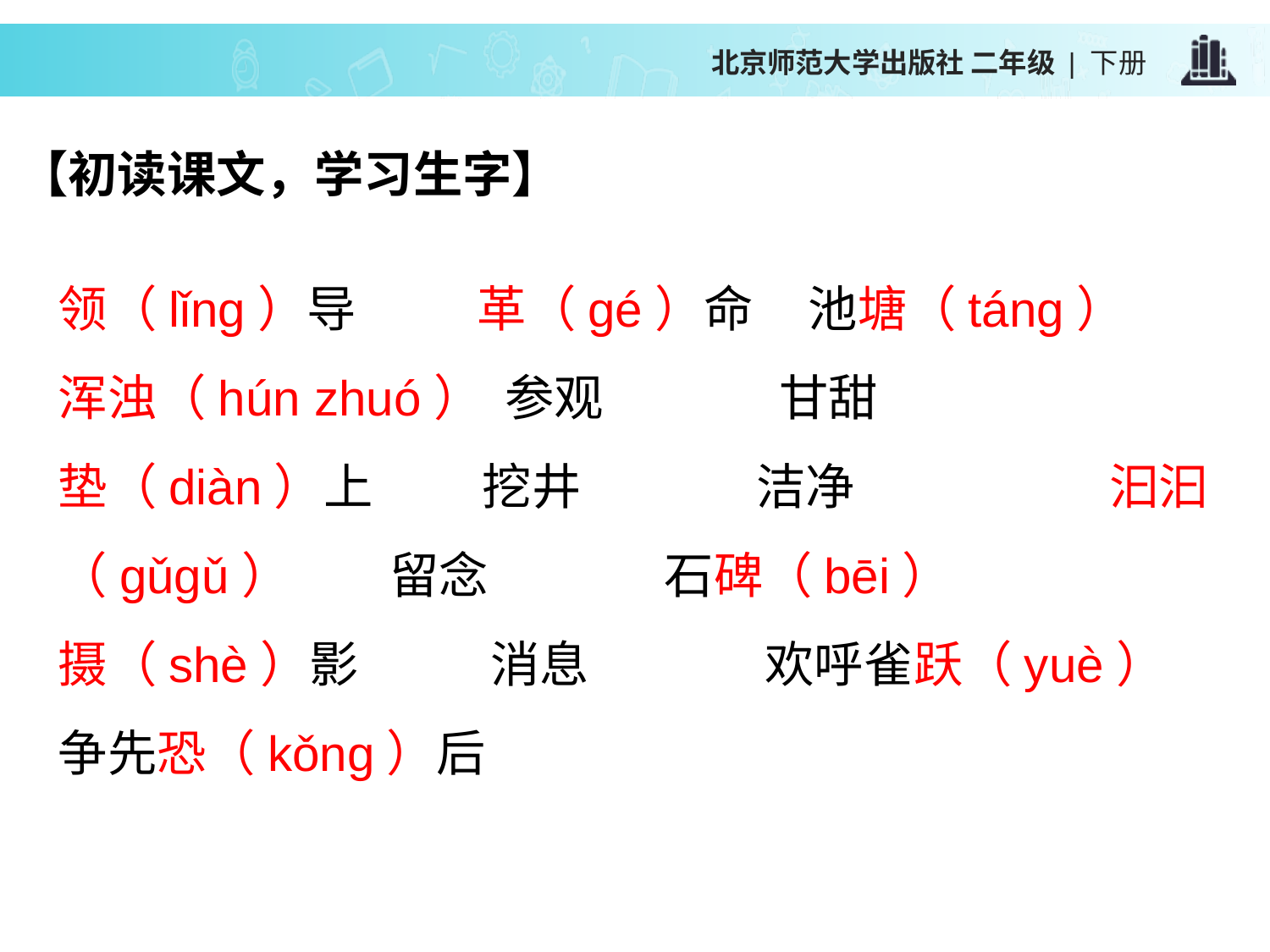

【初读课文，学习生字】
领（lǐng）导           革（ɡé）命     池塘（tánɡ）
浑浊（hún zhuó）  参观                甘甜
垫（diàn）上          挖井                洁净                       汩汩（gǔgǔ）         留念                石碑（bēi）
摄（shè）影            消息                欢呼雀跃（yuè）   争先恐（kǒnɡ）后